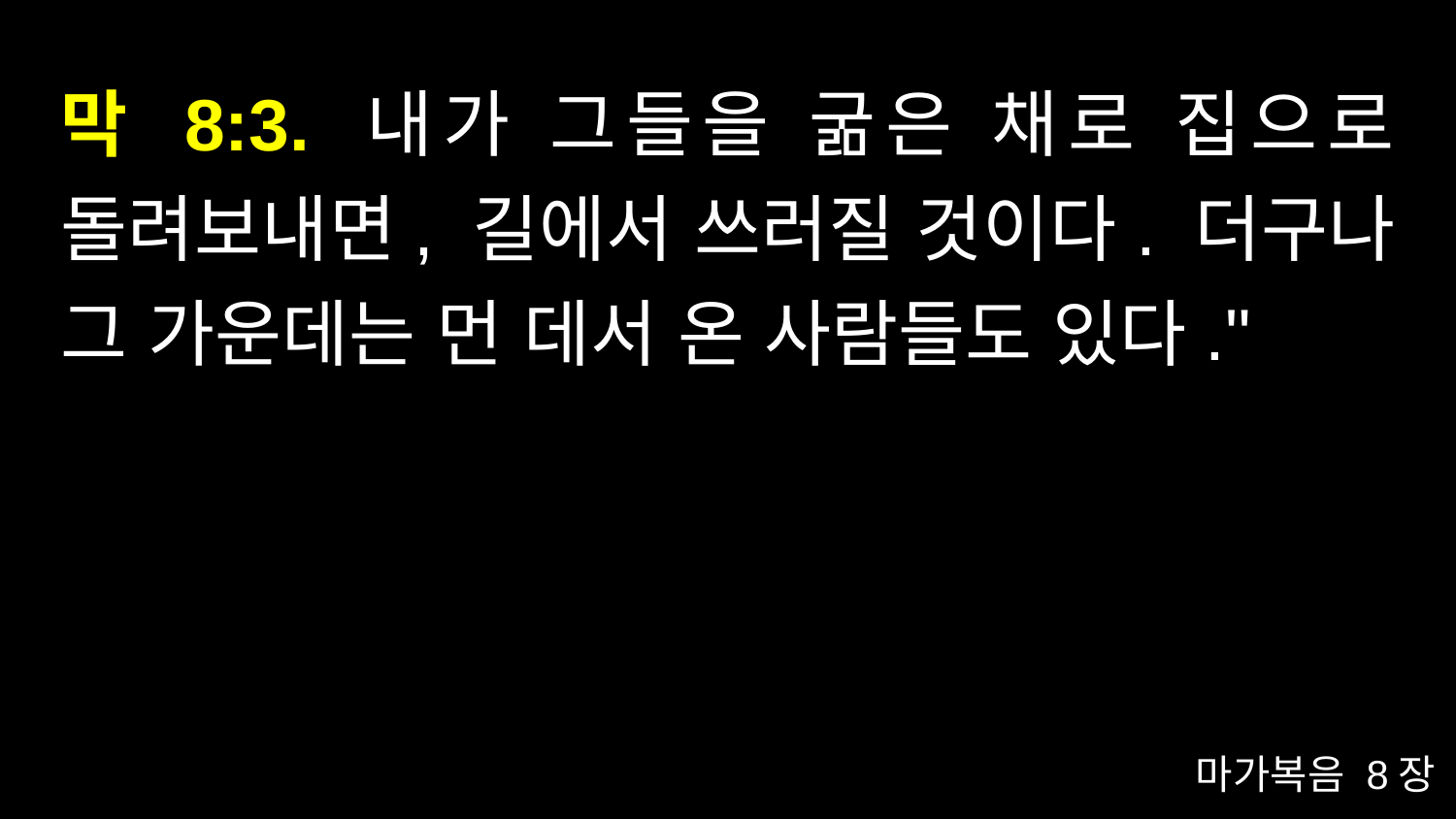

# 막 8:3. 내가 그들을 굶은 채로 집으로 돌려보내면, 길에서 쓰러질 것이다. 더구나 그 가운데는 먼 데서 온 사람들도 있다."
마가복음 8장